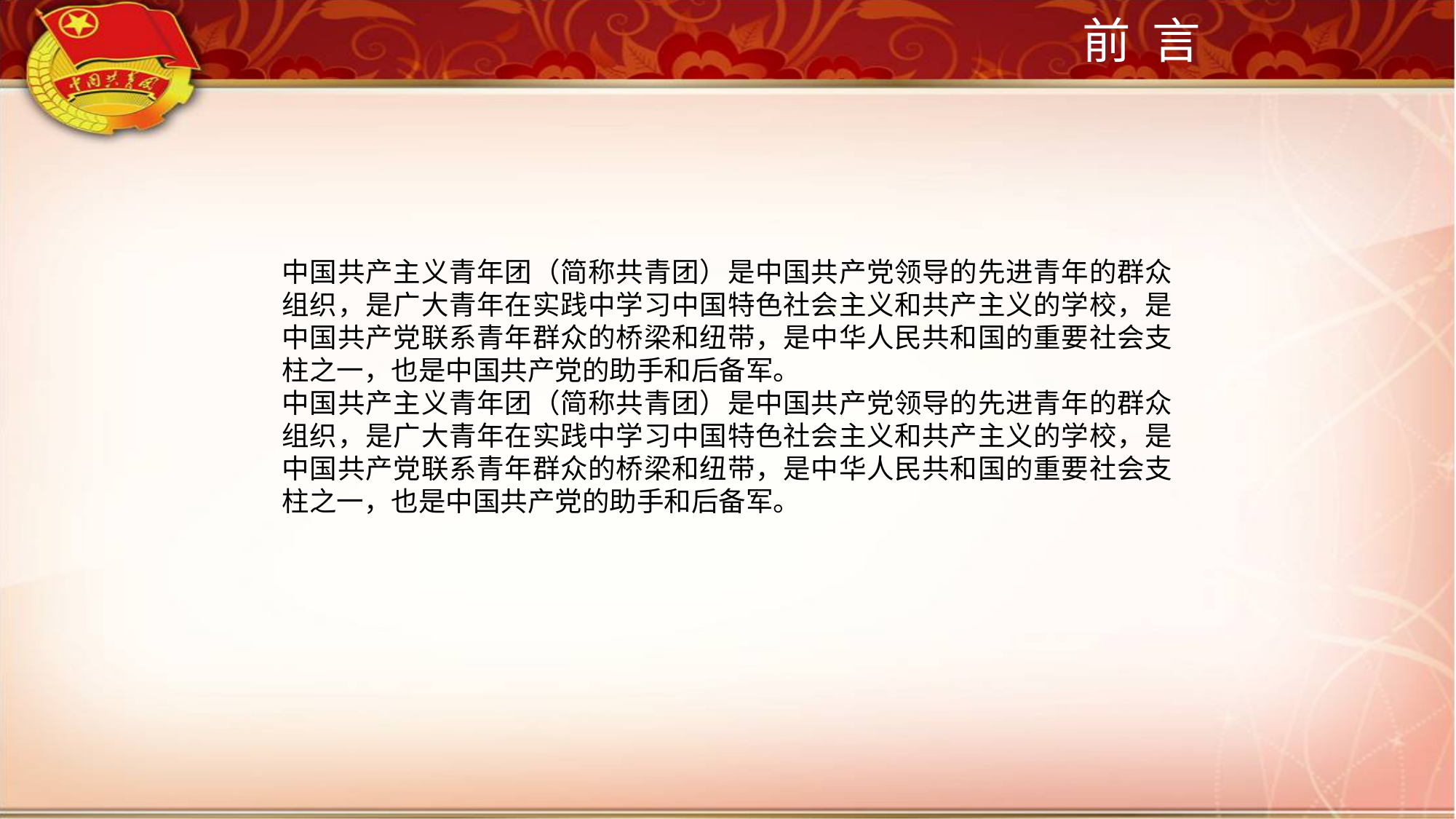

前  言
中国共产主义青年团（简称共青团）是中国共产党领导的先进青年的群众组织，是广大青年在实践中学习中国特色社会主义和共产主义的学校，是中国共产党联系青年群众的桥梁和纽带，是中华人民共和国的重要社会支柱之一，也是中国共产党的助手和后备军。
中国共产主义青年团（简称共青团）是中国共产党领导的先进青年的群众组织，是广大青年在实践中学习中国特色社会主义和共产主义的学校，是中国共产党联系青年群众的桥梁和纽带，是中华人民共和国的重要社会支柱之一，也是中国共产党的助手和后备军。